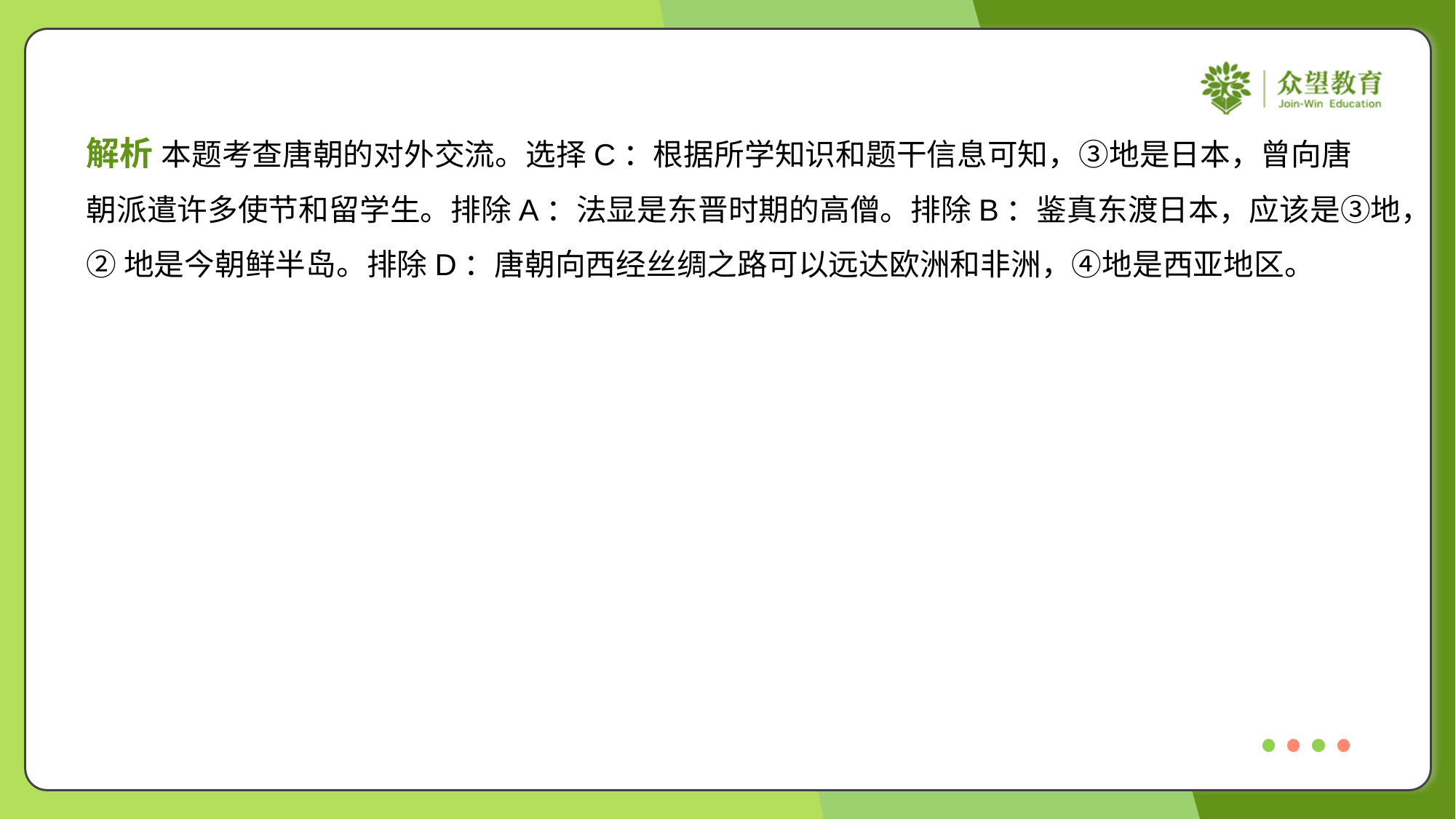

解析 本题考查唐朝的对外交流。选择C：根据所学知识和题干信息可知，③地是日本，曾向唐
朝派遣许多使节和留学生。排除A：法显是东晋时期的高僧。排除B：鉴真东渡日本，应该是③地，
②地是今朝鲜半岛。排除D：唐朝向西经丝绸之路可以远达欧洲和非洲，④地是西亚地区。